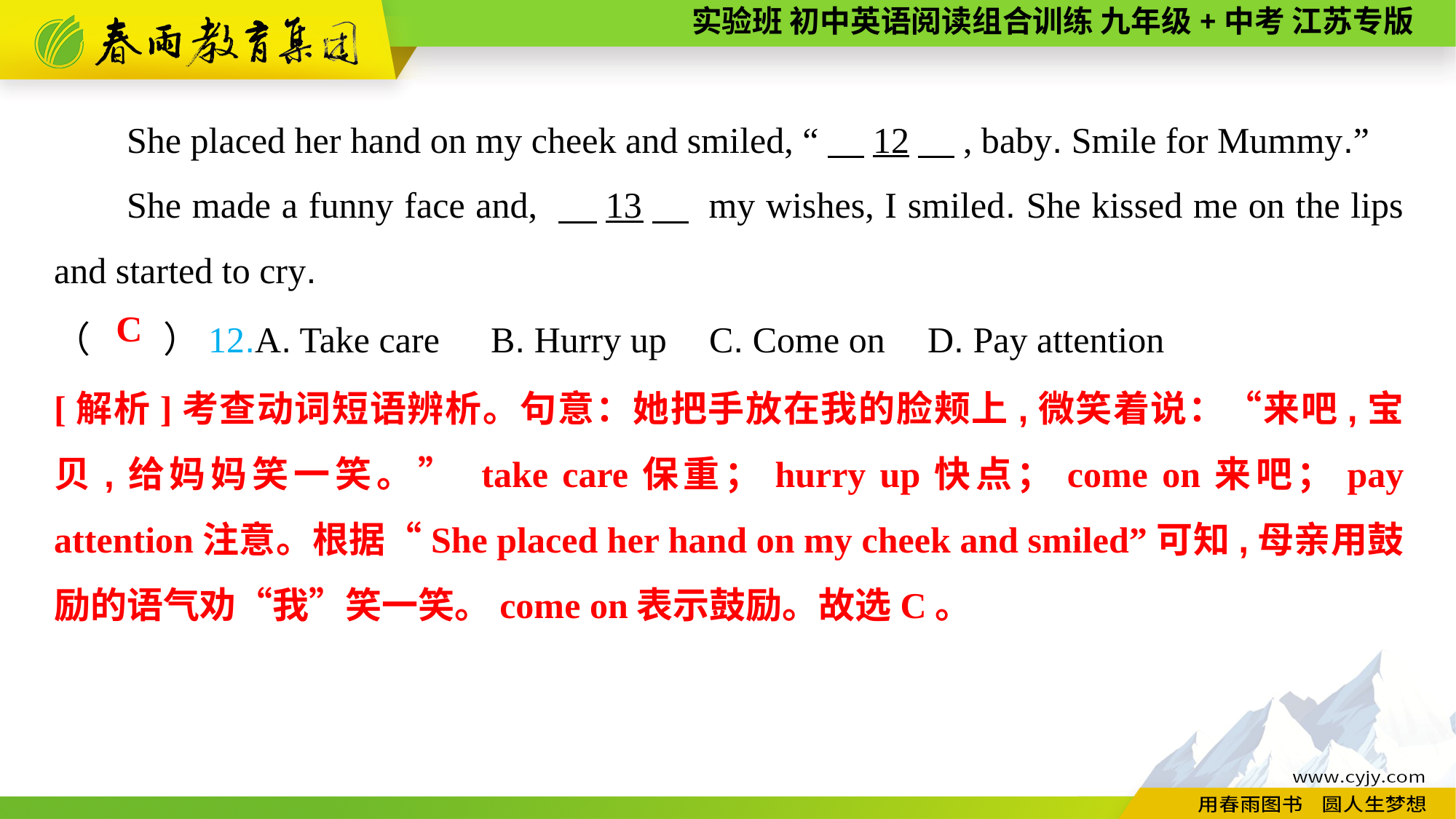

She placed her hand on my cheek and smiled, “　12　, baby. Smile for Mummy.”
She made a funny face and, 　13　 my wishes, I smiled. She kissed me on the lips and started to cry.
（　　）12.A. Take care	B. Hurry up	C. Come on	D. Pay attention
 C
[解析]考查动词短语辨析。句意：她把手放在我的脸颊上,微笑着说：“来吧,宝贝,给妈妈笑一笑。” take care保重；hurry up快点；come on来吧；pay attention注意。根据“She placed her hand on my cheek and smiled”可知,母亲用鼓励的语气劝“我”笑一笑。come on表示鼓励。故选C。